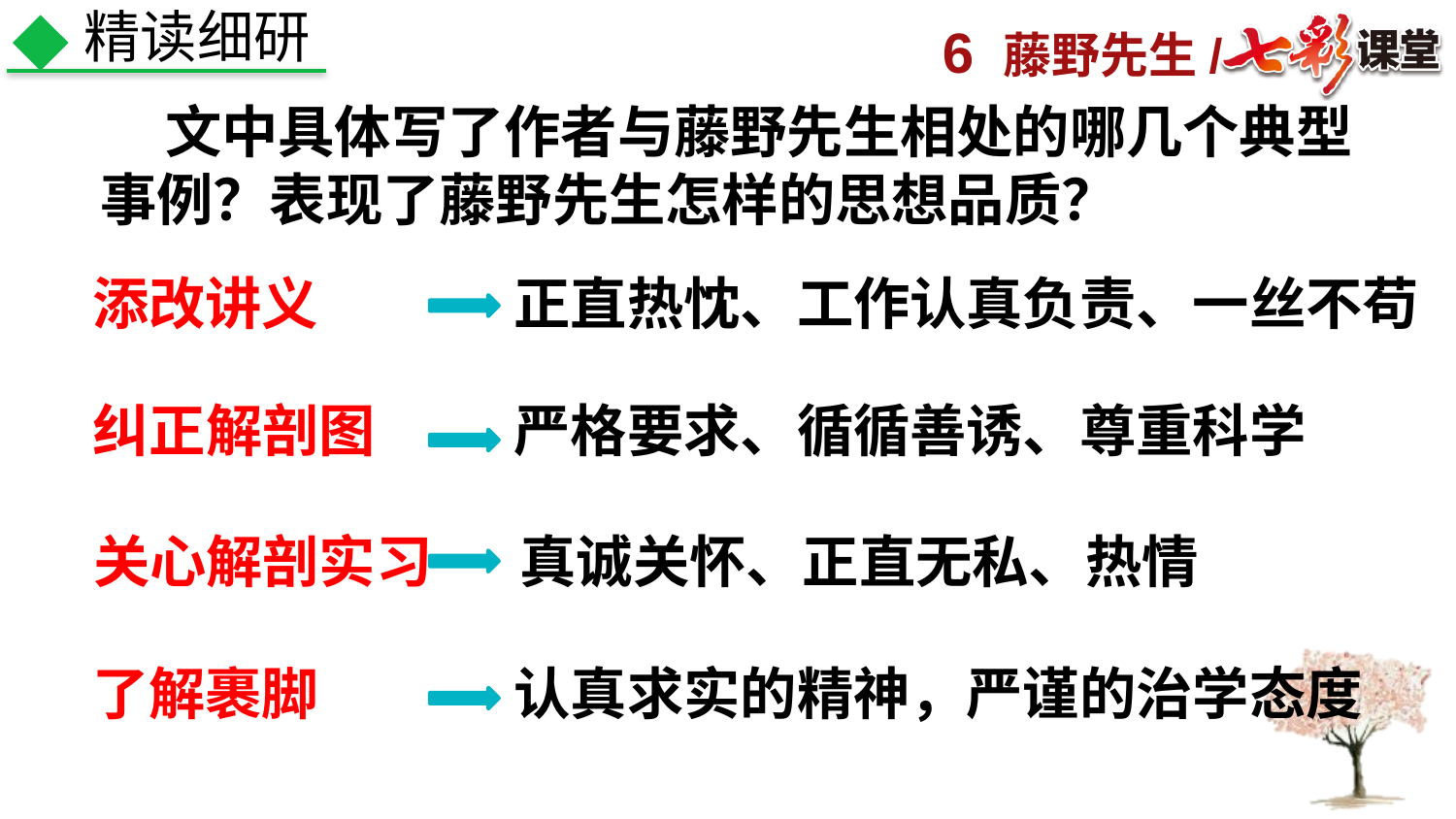

精读细研

    文中具体写了作者与藤野先生相处的哪几个典型事例？表现了藤野先生怎样的思想品质？
添改讲义
正直热忱、工作认真负责、一丝不苟

纠正解剖图
严格要求、循循善诱、尊重科学

关心解剖实习
真诚关怀、正直无私、热情

了解裹脚
认真求实的精神，严谨的治学态度